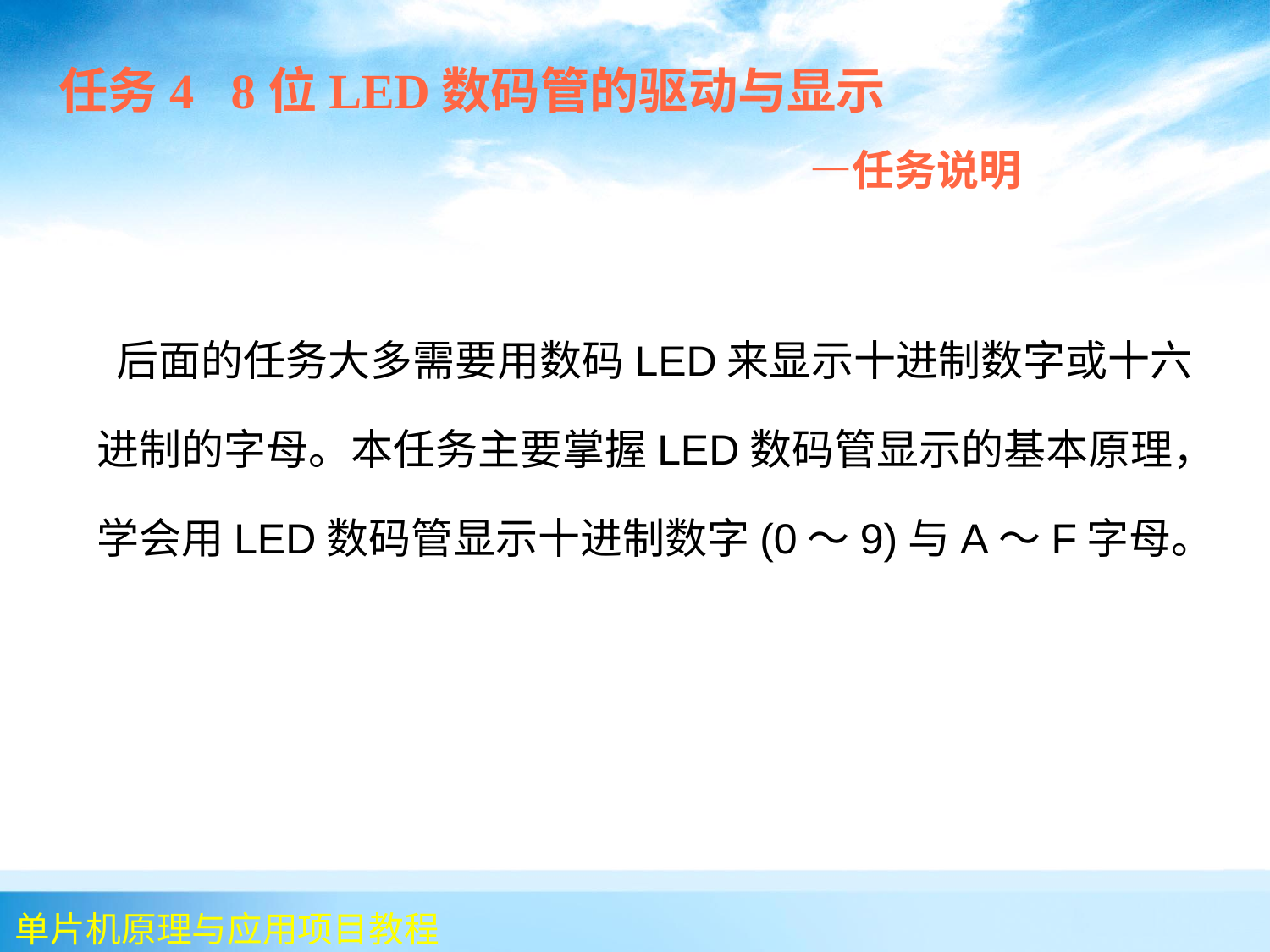

任务4   8位LED数码管的驱动与显示
                                                                     —任务说明

  	 后面的任务大多需要用数码LED来显示十进制数字或十六进制的字母。本任务主要掌握LED数码管显示的基本原理，学会用LED数码管显示十进制数字(0～9)与A～F字母。